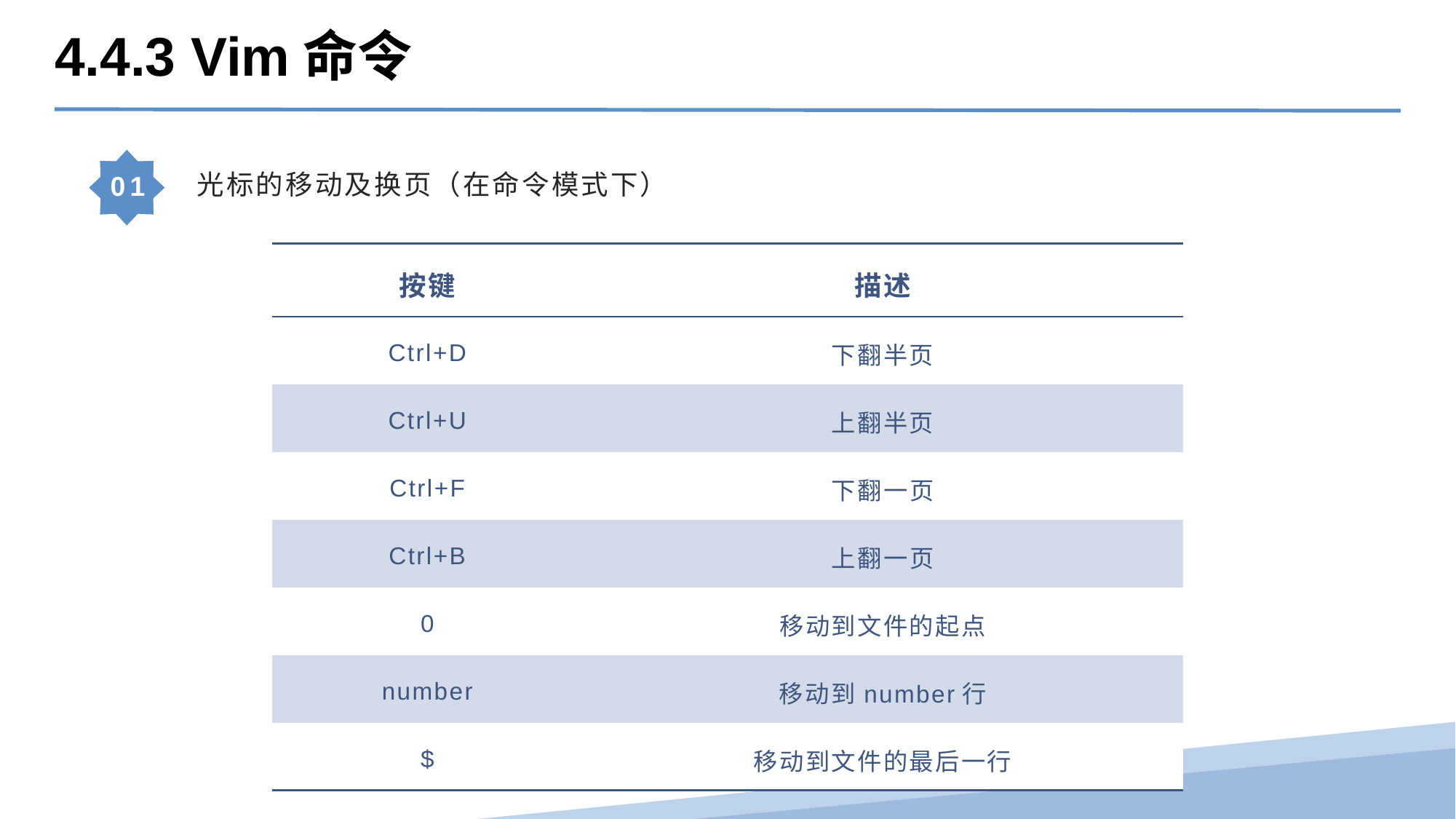

4.4.3 Vim命令

光标的移动及换页（在命令模式下）
01
| 按键 | 描述 |
| --- | --- |
| Ctrl+D | 下翻半页 |
| Ctrl+U | 上翻半页 |
| Ctrl+F | 下翻一页 |
| Ctrl+B | 上翻一页 |
| 0 | 移动到文件的起点 |
| number | 移动到number行 |
| $ | 移动到文件的最后一行 |